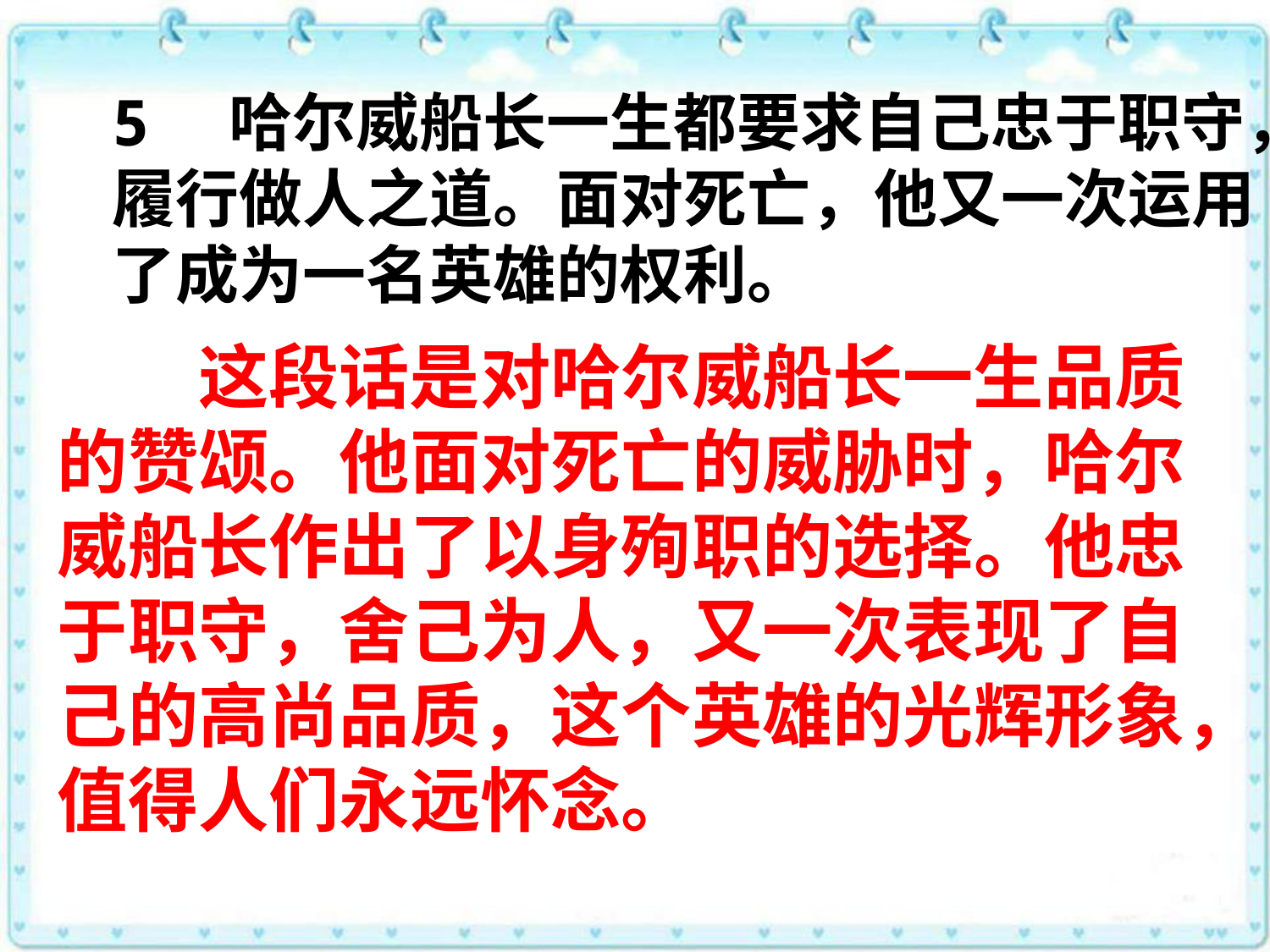

5　哈尔威船长一生都要求自己忠于职守，履行做人之道。面对死亡，他又一次运用了成为一名英雄的权利。
　　这段话是对哈尔威船长一生品质的赞颂。他面对死亡的威胁时，哈尔威船长作出了以身殉职的选择。他忠于职守，舍己为人，又一次表现了自己的高尚品质，这个英雄的光辉形象，值得人们永远怀念。